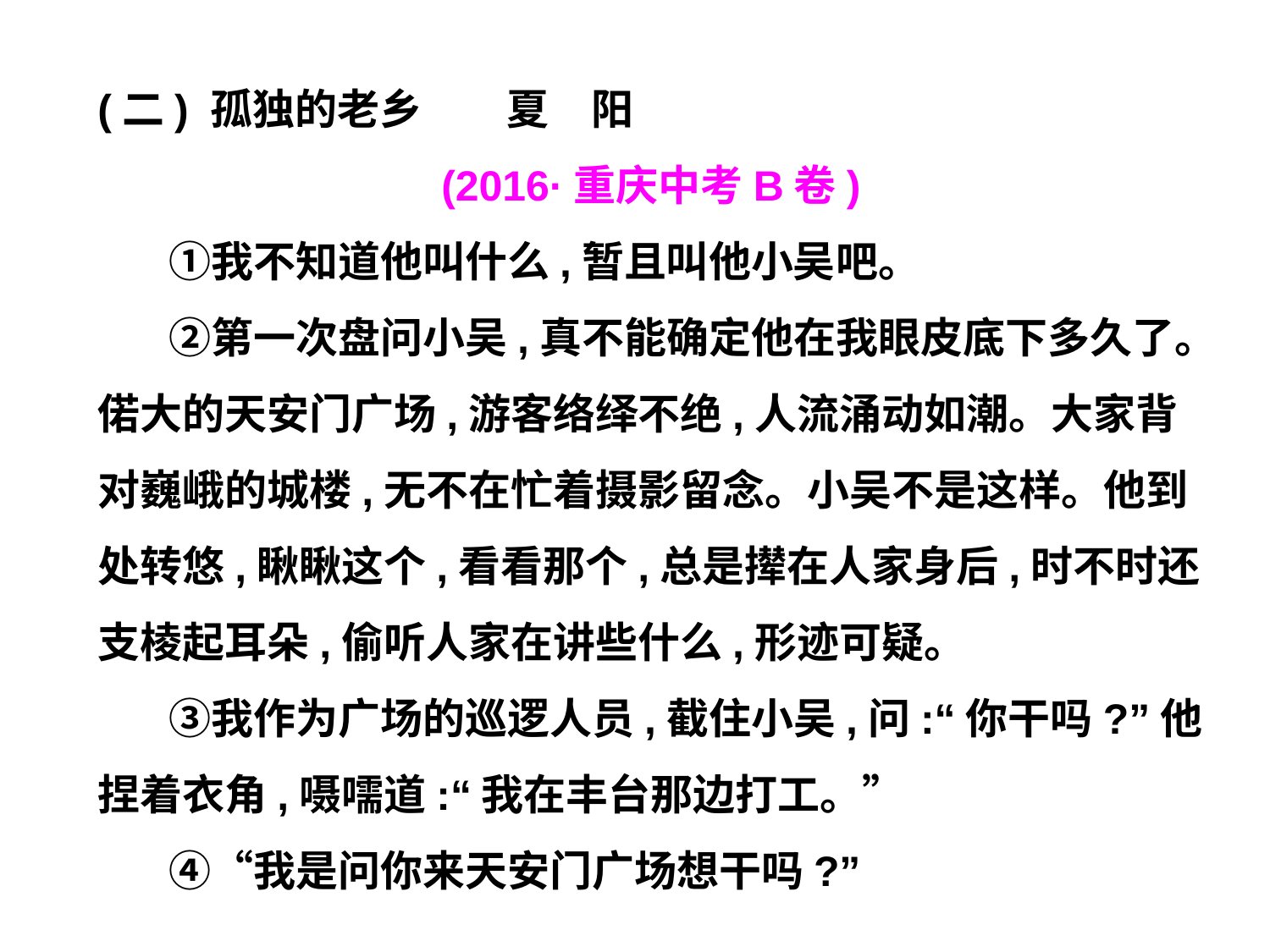

(二) 孤独的老乡　　夏　阳
                             (2016·重庆中考B卷)
　   ①我不知道他叫什么,暂且叫他小吴吧。
　   ②第一次盘问小吴,真不能确定他在我眼皮底下多久了。偌大的天安门广场,游客络绎不绝,人流涌动如潮。大家背对巍峨的城楼,无不在忙着摄影留念。小吴不是这样。他到处转悠,瞅瞅这个,看看那个,总是撵在人家身后,时不时还支棱起耳朵,偷听人家在讲些什么,形迹可疑。
　   ③我作为广场的巡逻人员,截住小吴,问:“你干吗?”他捏着衣角,嗫嚅道:“我在丰台那边打工。”
　   ④“我是问你来天安门广场想干吗?”